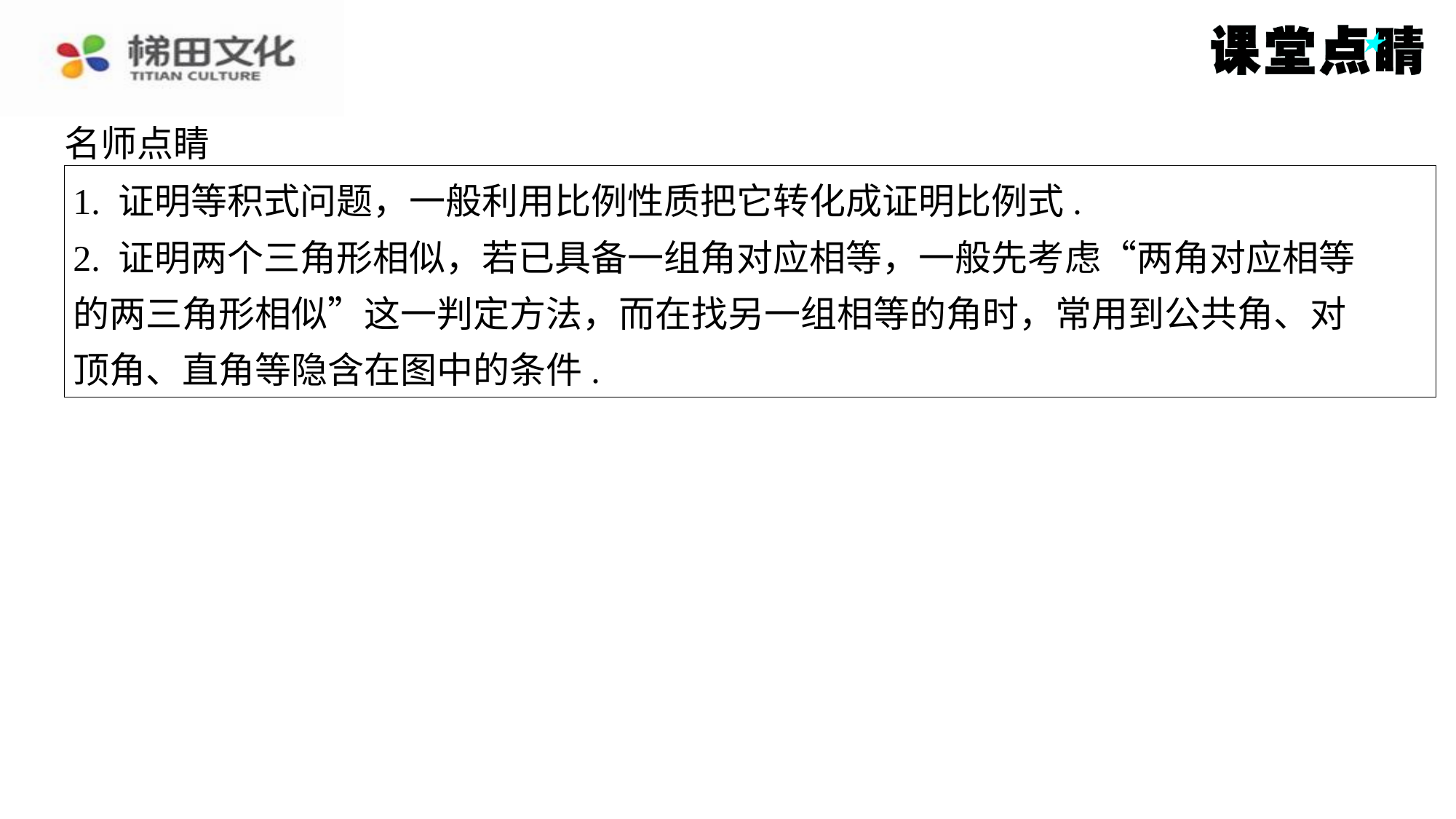

名师点睛
1. 证明等积式问题，一般利用比例性质把它转化成证明比例式.
2. 证明两个三角形相似，若已具备一组角对应相等，一般先考虑“两角对应相等
的两三角形相似”这一判定方法，而在找另一组相等的角时，常用到公共角、对
顶角、直角等隐含在图中的条件.